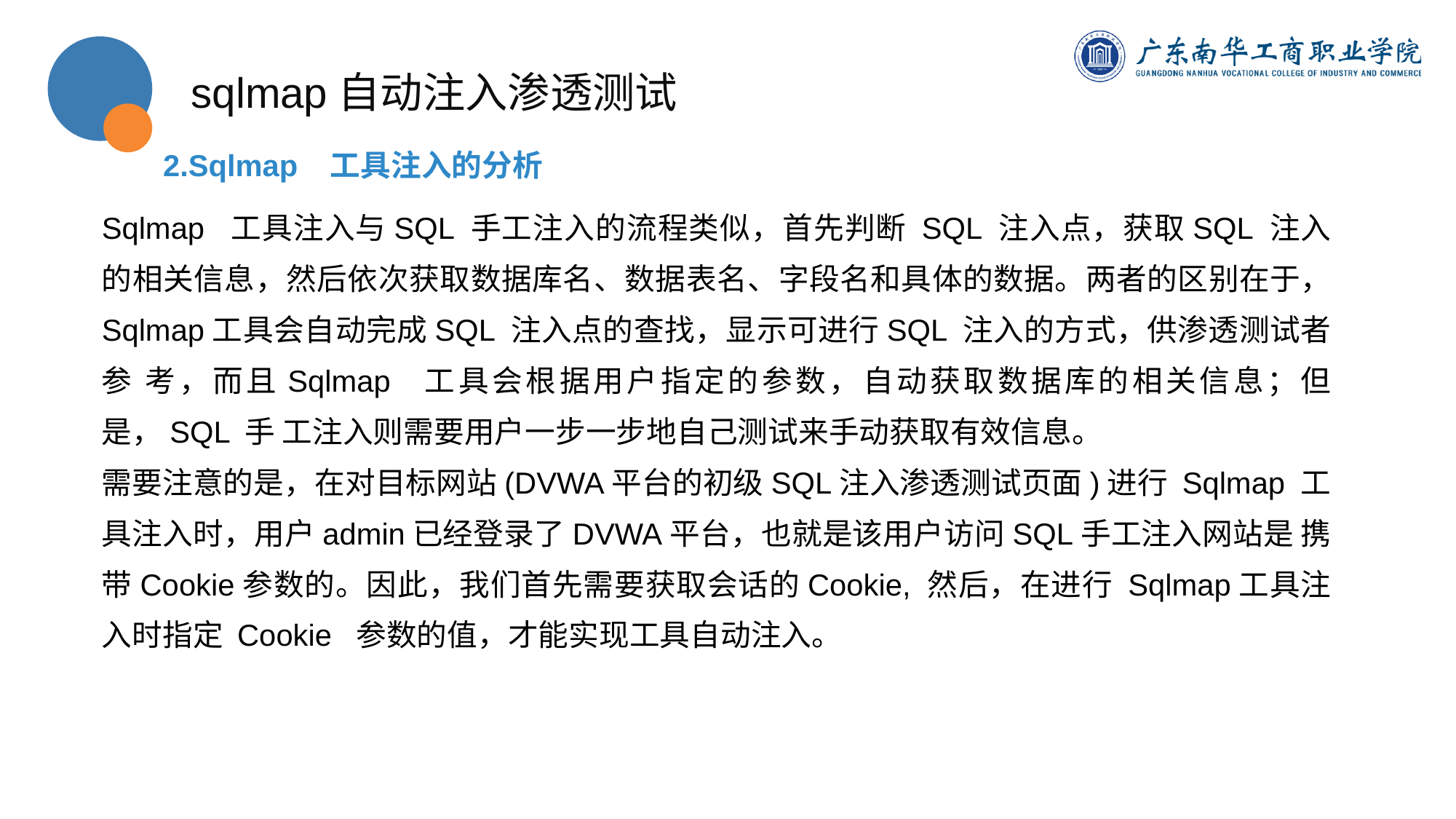

sqlmap自动注入渗透测试

2.Sqlmap   工具注入的分析
Sqlmap  工具注入与SQL 手工注入的流程类似，首先判断 SQL 注入点，获取SQL 注入 的相关信息，然后依次获取数据库名、数据表名、字段名和具体的数据。两者的区别在于， Sqlmap工具会自动完成SQL 注入点的查找，显示可进行SQL 注入的方式，供渗透测试者参 考，而且Sqlmap  工具会根据用户指定的参数，自动获取数据库的相关信息；但是，SQL 手 工注入则需要用户一步一步地自己测试来手动获取有效信息。
需要注意的是，在对目标网站(DVWA平台的初级SQL注入渗透测试页面)进行 Sqlmap 工具注入时，用户admin已经登录了DVWA平台，也就是该用户访问SQL手工注入网站是 携带Cookie参数的。因此，我们首先需要获取会话的Cookie, 然后，在进行 Sqlmap工具注 入时指定 Cookie  参数的值，才能实现工具自动注入。